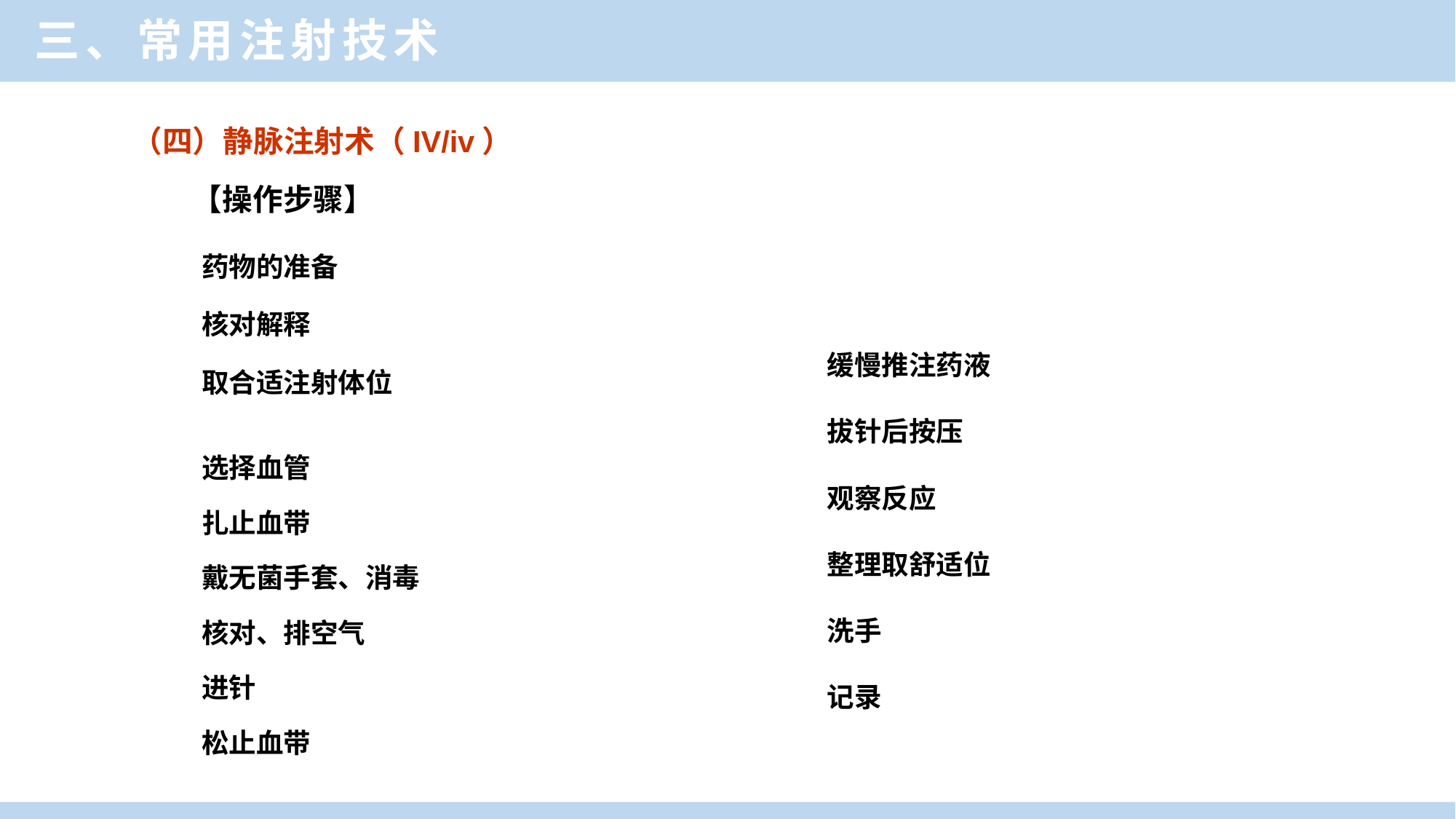

三、常用注射技术
（四）静脉注射术（IV/iv）
【操作步骤】

| 药物的准备 |
| --- |
| 核对解释 |
| 取合适注射体位 |
| 缓慢推注药液 |
| --- |
| 拔针后按压 |
| 观察反应 |
| 整理取舒适位 |
| 洗手 |
| 记录 |
| 选择血管 |
| --- |
| 扎止血带 |
| 戴无菌手套、消毒 |
| 核对、排空气 |
| 进针 |
| 松止血带 |